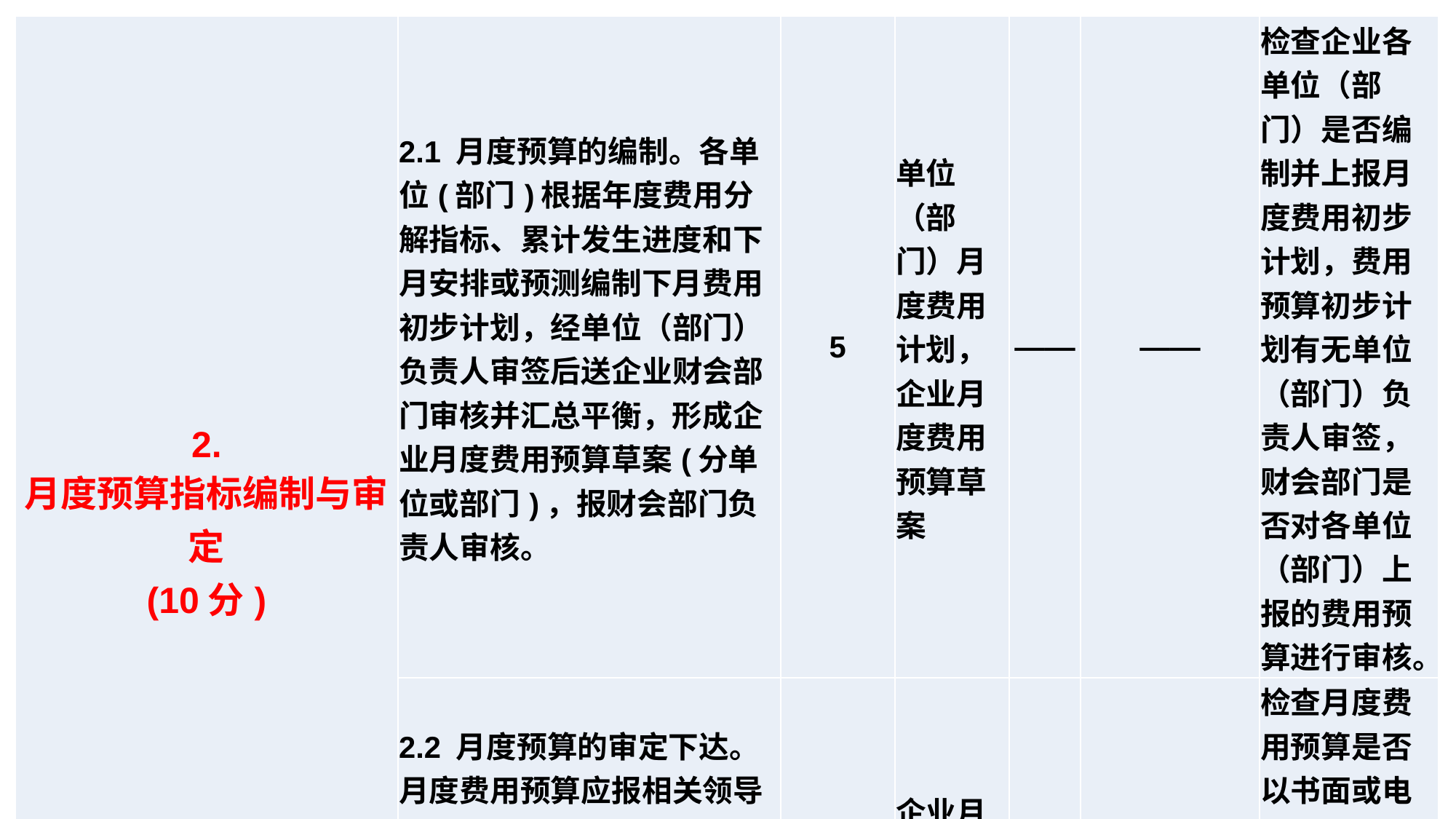

| 2. 月度预算指标编制与审定 (10分) | 2.1 月度预算的编制。各单位(部门)根据年度费用分解指标、累计发生进度和下月安排或预测编制下月费用初步计划，经单位（部门）负责人审签后送企业财会部门审核并汇总平衡，形成企业月度费用预算草案(分单位或部门)，报财会部门负责人审核。 | 5 | 单位（部门）月度费用计划，企业月度费用预算草案 | —— | —— | 检查企业各单位（部门）是否编制并上报月度费用初步计划，费用预算初步计划有无单位（部门）负责人审签，财会部门是否对各单位（部门）上报的费用预算进行审核。 |
| --- | --- | --- | --- | --- | --- | --- |
|  | 2.2 月度预算的审定下达。月度费用预算应报相关领导按《权责指引》审定后下达，其中：对总部要求调整的，企业财会部门应按调整意见下达。 | 5 | 企业月度费用预算 | —— | 参见《权责指引》 | 检查月度费用预算是否以书面或电子文档形式下达，相关审定是否符合《权责指引》。 |